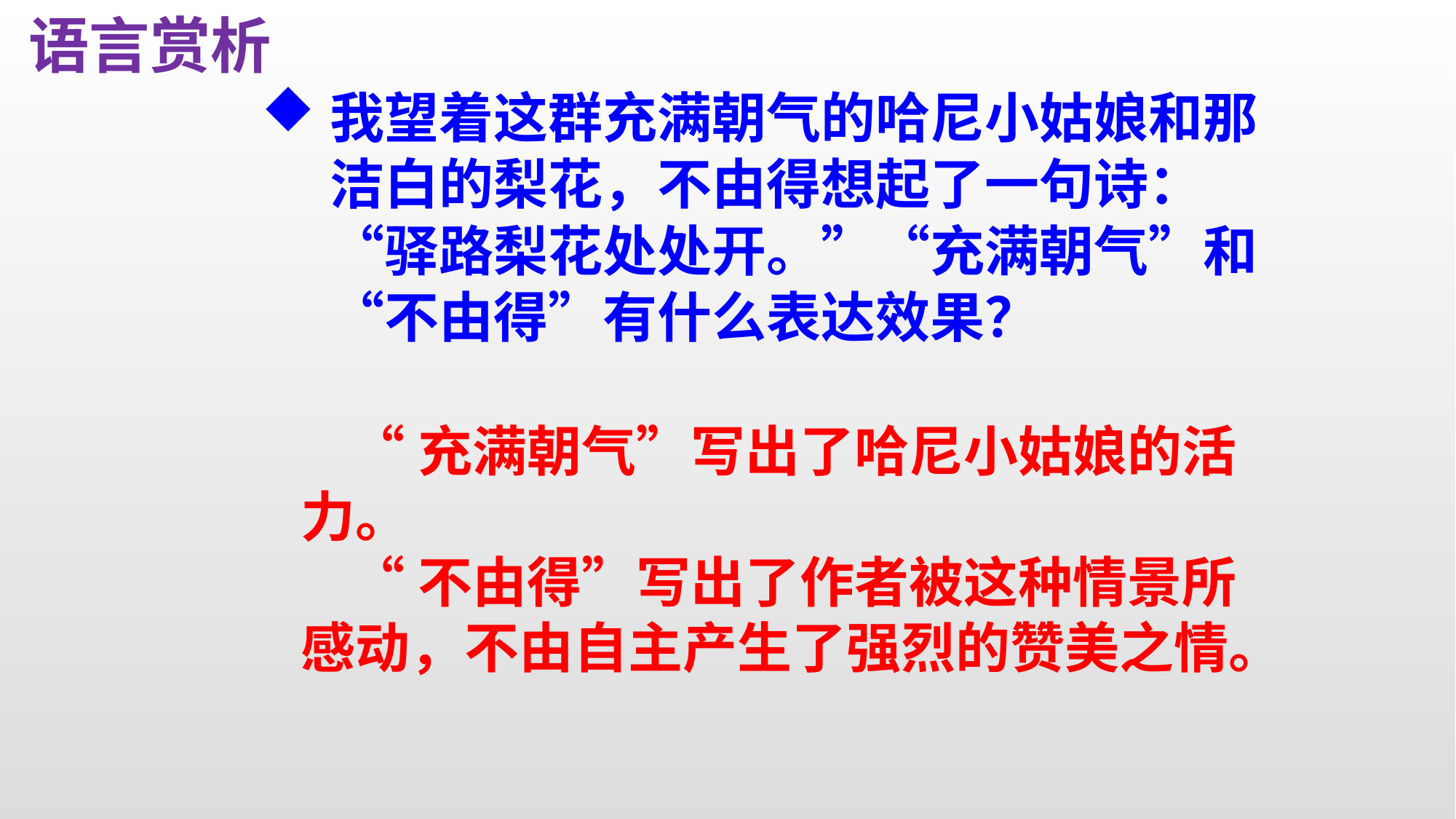

语言赏析
我望着这群充满朝气的哈尼小姑娘和那洁白的梨花，不由得想起了一句诗：“驿路梨花处处开。”“充满朝气”和“不由得”有什么表达效果？
    “充满朝气”写出了哈尼小姑娘的活力。
    “不由得”写出了作者被这种情景所感动，不由自主产生了强烈的赞美之情。